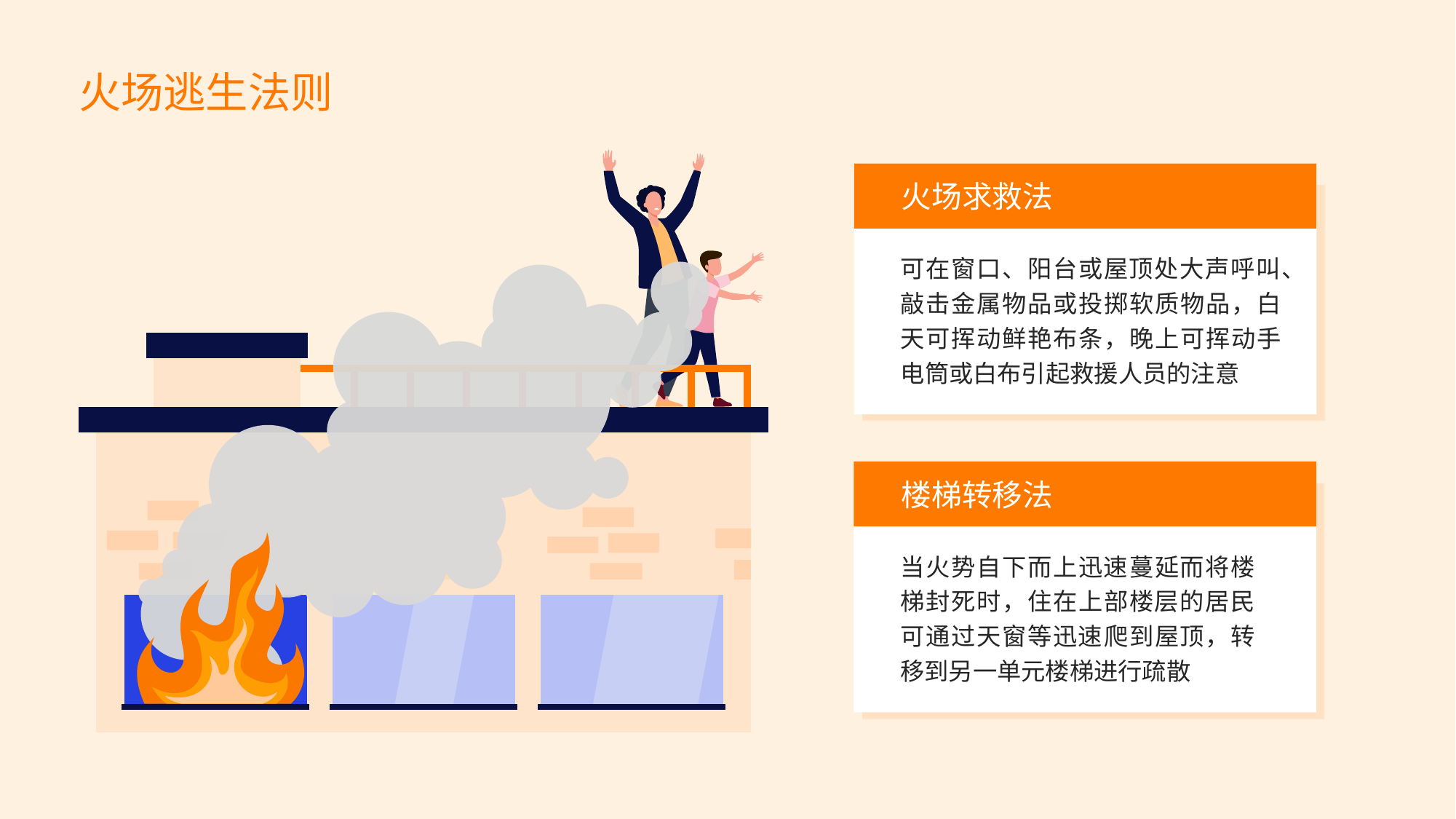

火场逃生法则

火场求救法

可在窗口、阳台或屋顶处大声呼叫、敲击金属物品或投掷软质物品，白天可挥动鲜艳布条，晚上可挥动手电筒或白布引起救援人员的注意
楼梯转移法

当火势自下而上迅速蔓延而将楼梯封死时，住在上部楼层的居民可通过天窗等迅速爬到屋顶，转移到另一单元楼梯进行疏散